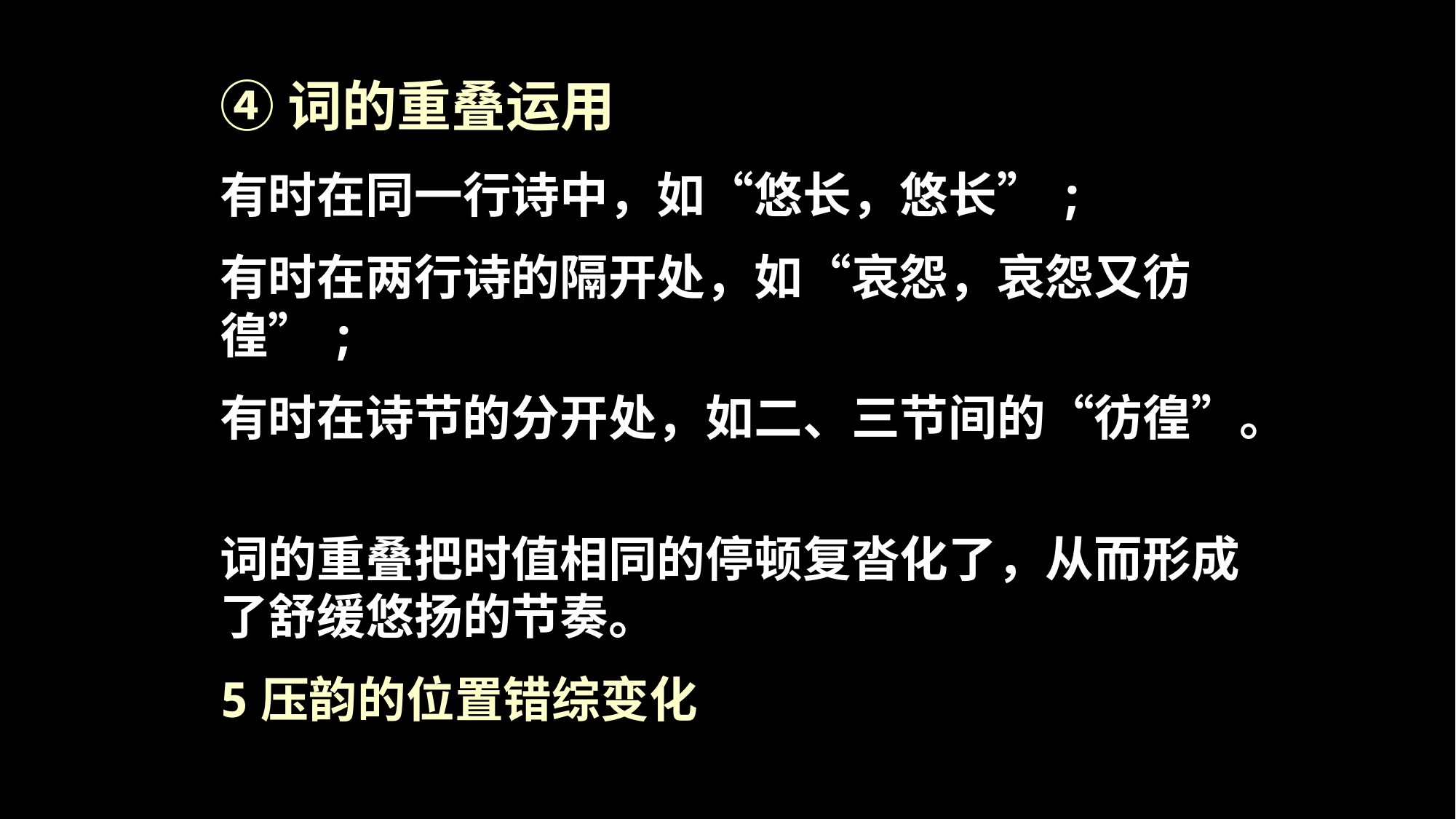

④词的重叠运用
有时在同一行诗中，如“悠长，悠长”;
有时在两行诗的隔开处，如“哀怨，哀怨又彷徨”;
有时在诗节的分开处，如二、三节间的“彷徨”。
词的重叠把时值相同的停顿复沓化了，从而形成了舒缓悠扬的节奏。
5压韵的位置错综变化